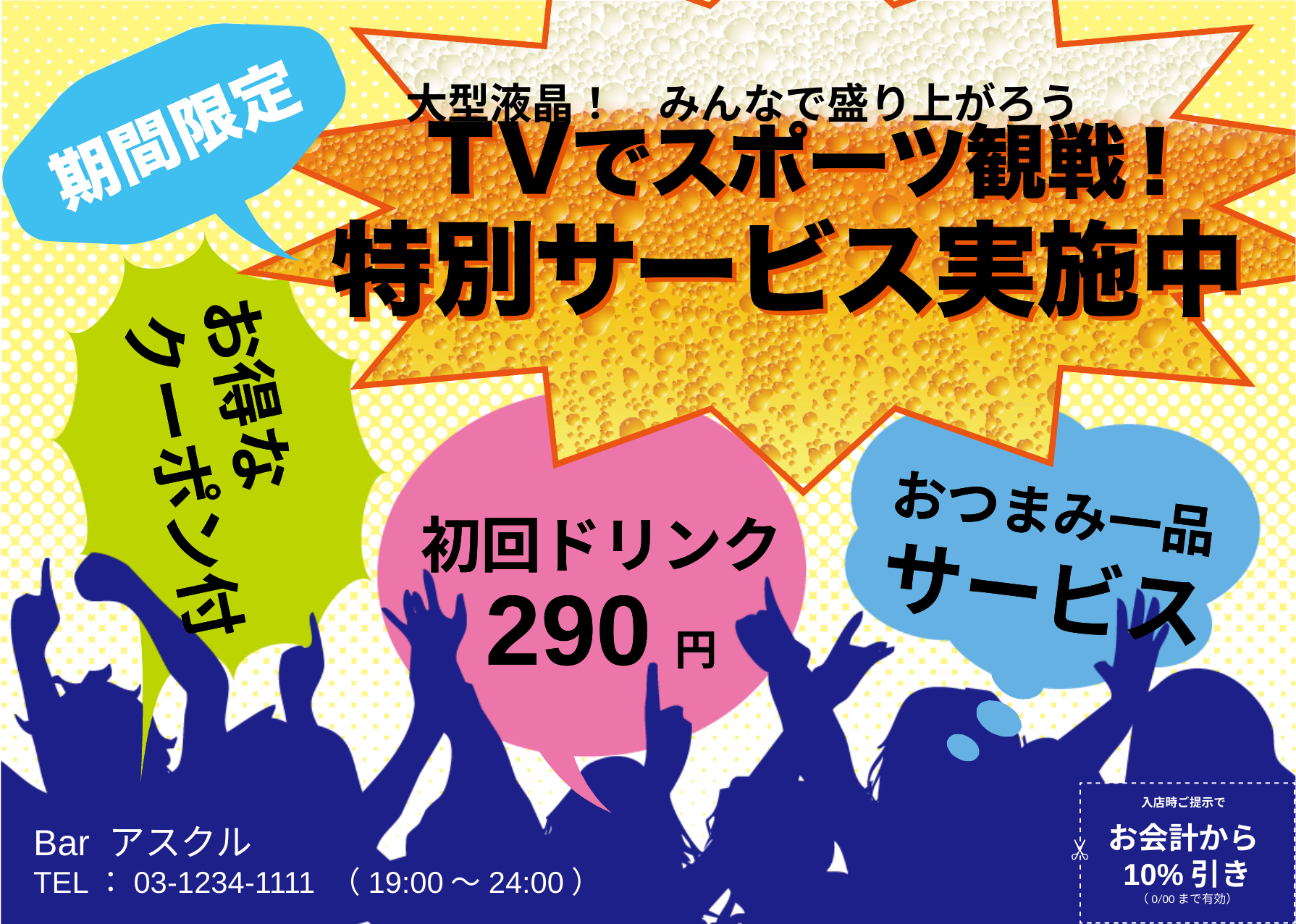

大型液晶！　みんなで盛り上がろう
お得な
クーポン付
お得な
クーポン付
おつまみ一品
サービス
おつまみ一品
サービス
初回ドリンク
290円
初回ドリンク
290円

お会計から10%引き
（0/00まで有効）

入店時ご提示で
Bar アスクル
TEL：03-1234-1111 （19:00～24:00）